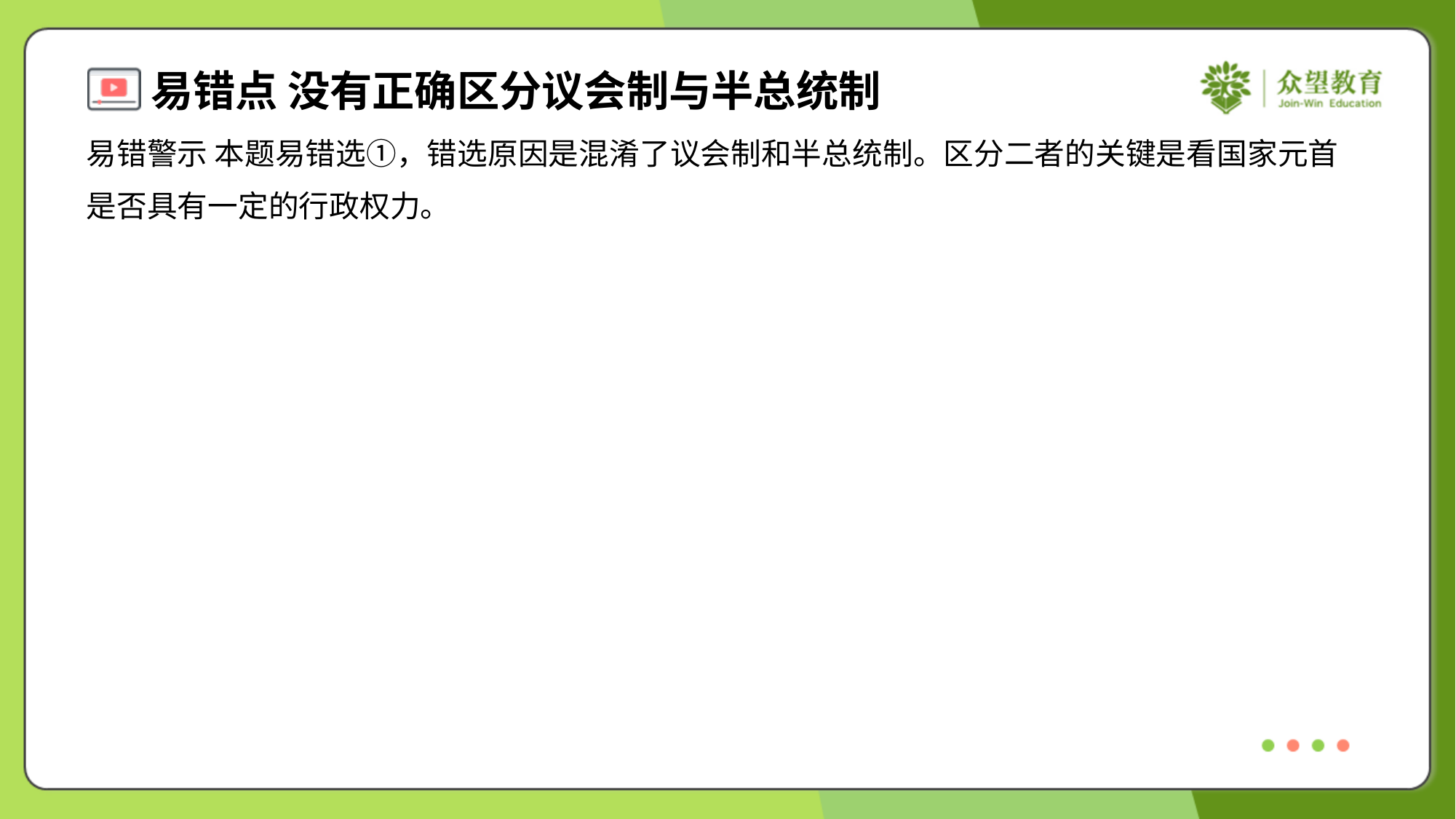

易错警示 本题易错选①，错选原因是混淆了议会制和半总统制。区分二者的关键是看国家元首
是否具有一定的行政权力。